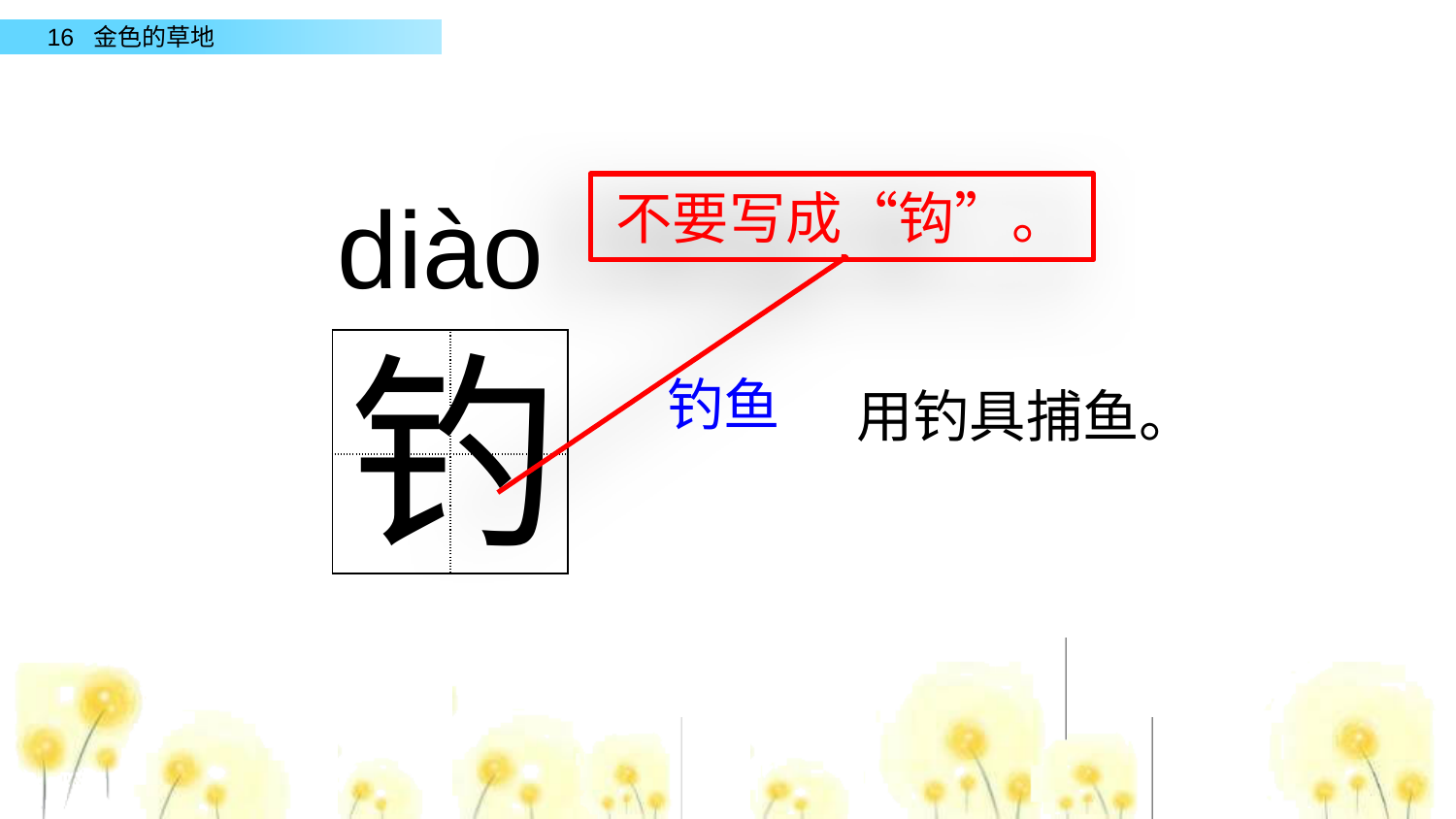

diào
不要写成“钩”。
钓
|  |  |
| --- | --- |
|  |  |
钓鱼
用钓具捕鱼。